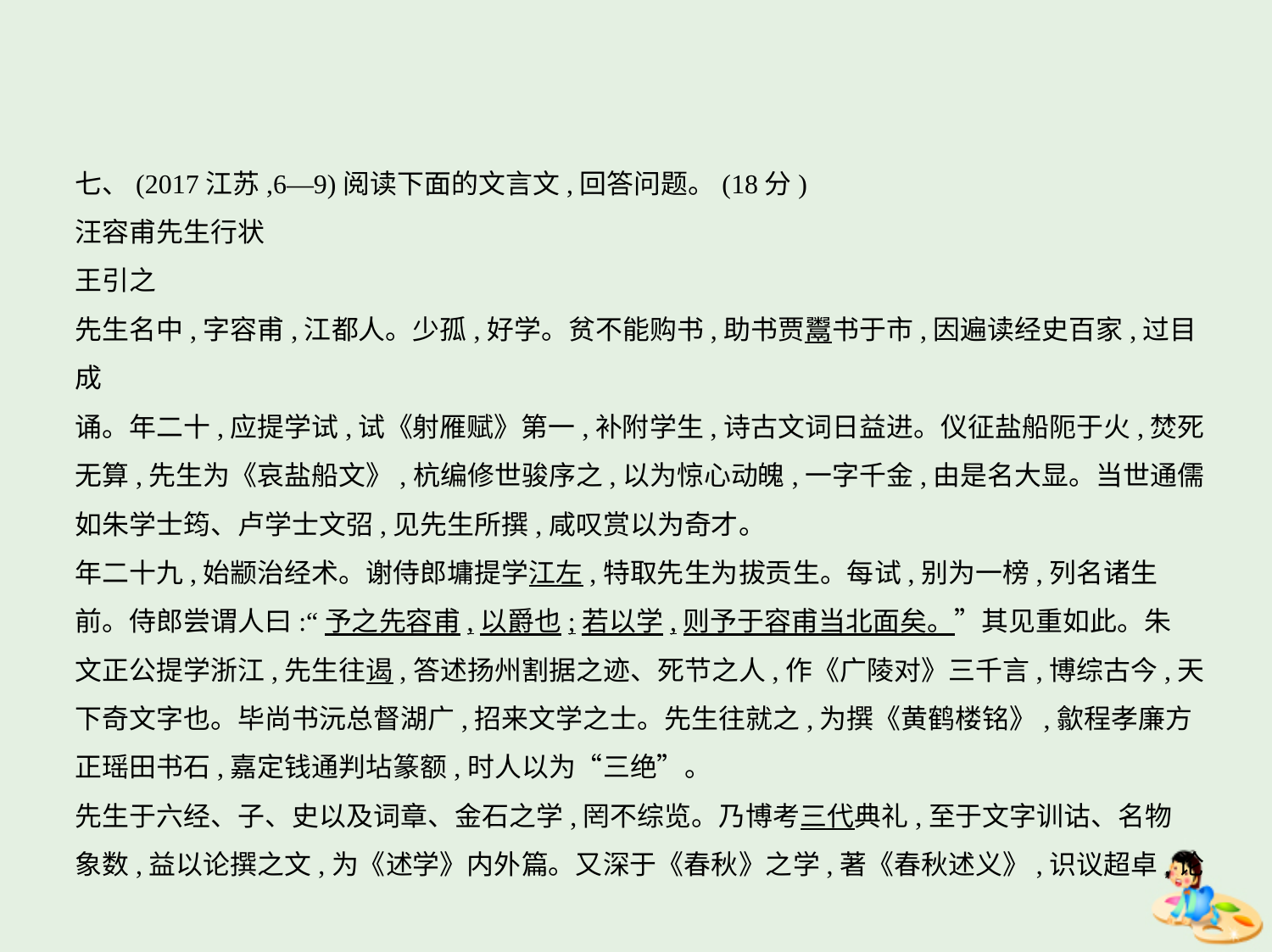

七、(2017江苏,6—9)阅读下面的文言文,回答问题。(18分)
汪容甫先生行状
王引之
先生名中,字容甫,江都人。少孤,好学。贫不能购书,助书贾鬻书于市,因遍读经史百家,过目成
诵。年二十,应提学试,试《射雁赋》第一,补附学生,诗古文词日益进。仪征盐船阨于火,焚死
无算,先生为《哀盐船文》,杭编修世骏序之,以为惊心动魄,一字千金,由是名大显。当世通儒
如朱学士筠、卢学士文弨,见先生所撰,咸叹赏以为奇才。
年二十九,始颛治经术。谢侍郎墉提学江左,特取先生为拔贡生。每试,别为一榜,列名诸生
前。侍郎尝谓人曰:“予之先容甫,以爵也;若以学,则予于容甫当北面矣。”其见重如此。朱
文正公提学浙江,先生往谒,答述扬州割据之迹、死节之人,作《广陵对》三千言,博综古今,天
下奇文字也。毕尚书沅总督湖广,招来文学之士。先生往就之,为撰《黄鹤楼铭》,歙程孝廉方
正瑶田书石,嘉定钱通判坫篆额,时人以为“三绝”。
先生于六经、子、史以及词章、金石之学,罔不综览。乃博考三代典礼,至于文字训诂、名物
象数,益以论撰之文,为《述学》内外篇。又深于《春秋》之学,著《春秋述义》,识议超卓,论